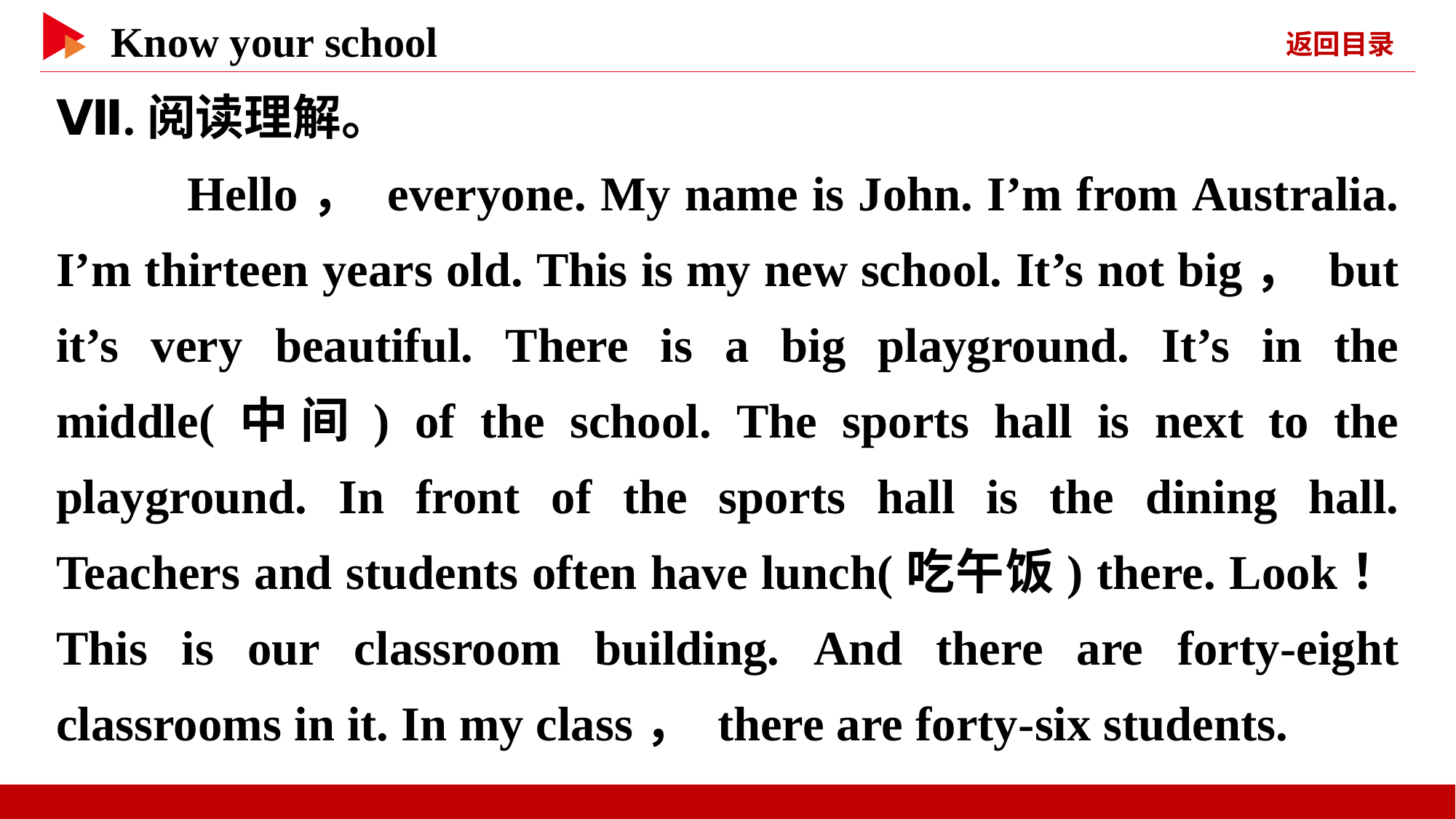

Ⅶ.阅读理解。
       Hello， everyone. My name is John. I’m from Australia. I’m thirteen years old. This is my new school. It’s not big， but it’s very beautiful. There is a big playground. It’s in the middle(中间) of the school. The sports hall is next to the playground. In front of the sports hall is the dining hall. Teachers and students often have lunch(吃午饭) there. Look！ This is our classroom building. And there are forty-eight classrooms in it. In my class， there are forty-six students.